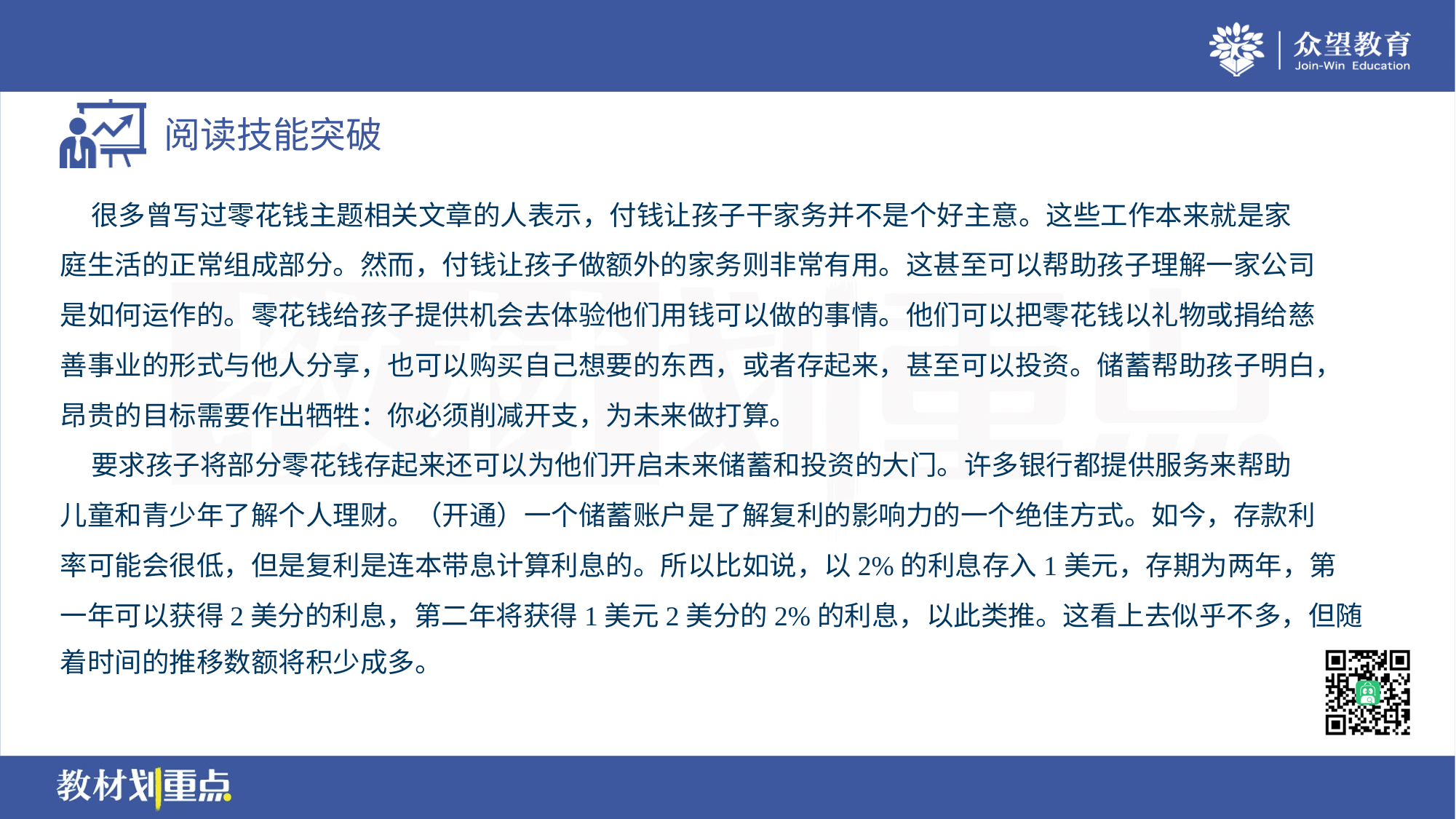

很多曾写过零花钱主题相关文章的人表示，付钱让孩子干家务并不是个好主意。这些工作本来就是家
庭生活的正常组成部分。然而，付钱让孩子做额外的家务则非常有用。这甚至可以帮助孩子理解一家公司
是如何运作的。零花钱给孩子提供机会去体验他们用钱可以做的事情。他们可以把零花钱以礼物或捐给慈
善事业的形式与他人分享，也可以购买自己想要的东西，或者存起来，甚至可以投资。储蓄帮助孩子明白，
昂贵的目标需要作出牺牲：你必须削减开支，为未来做打算。
    要求孩子将部分零花钱存起来还可以为他们开启未来储蓄和投资的大门。许多银行都提供服务来帮助
儿童和青少年了解个人理财。（开通）一个储蓄账户是了解复利的影响力的一个绝佳方式。如今，存款利
率可能会很低，但是复利是连本带息计算利息的。所以比如说，以2%的利息存入1美元，存期为两年，第
一年可以获得2美分的利息，第二年将获得1美元2美分的2%的利息，以此类推。这看上去似乎不多，但随
着时间的推移数额将积少成多。